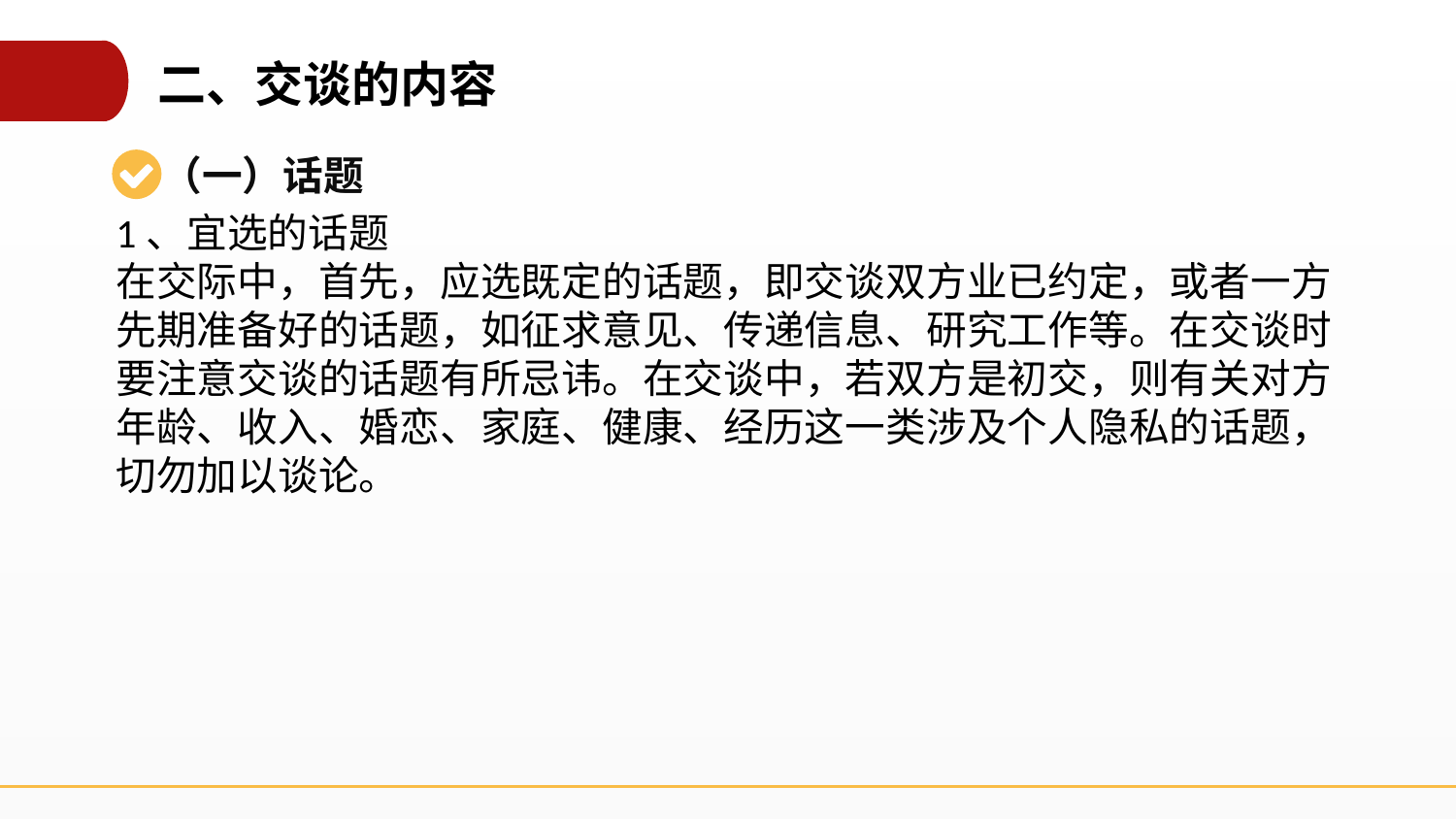

二、交谈的内容

（一）话题
1、宜选的话题
在交际中，首先，应选既定的话题，即交谈双方业已约定，或者一方先期准备好的话题，如征求意见、传递信息、研究工作等。在交谈时要注意交谈的话题有所忌讳。在交谈中，若双方是初交，则有关对方年龄、收入、婚恋、家庭、健康、经历这一类涉及个人隐私的话题，切勿加以谈论。